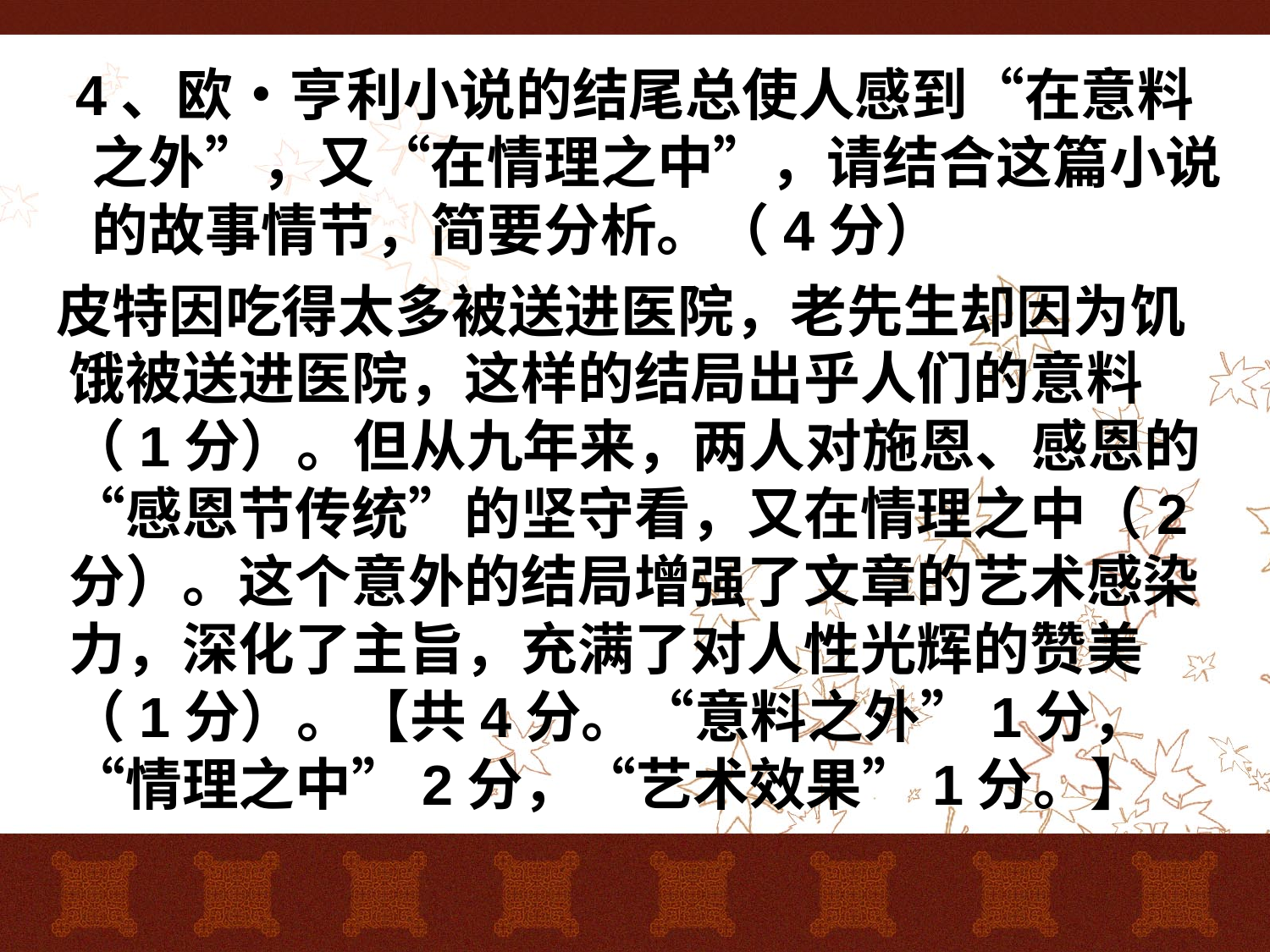

4、欧•亨利小说的结尾总使人感到“在意料之外”，又“在情理之中”，请结合这篇小说的故事情节，简要分析。（4分）
  皮特因吃得太多被送进医院，老先生却因为饥饿被送进医院，这样的结局出乎人们的意料（1分）。但从九年来，两人对施恩、感恩的“感恩节传统”的坚守看，又在情理之中（2分）。这个意外的结局增强了文章的艺术感染力，深化了主旨，充满了对人性光辉的赞美（1分）。【共4分。“意料之外”1分，“情理之中”2分，“艺术效果”1分。】